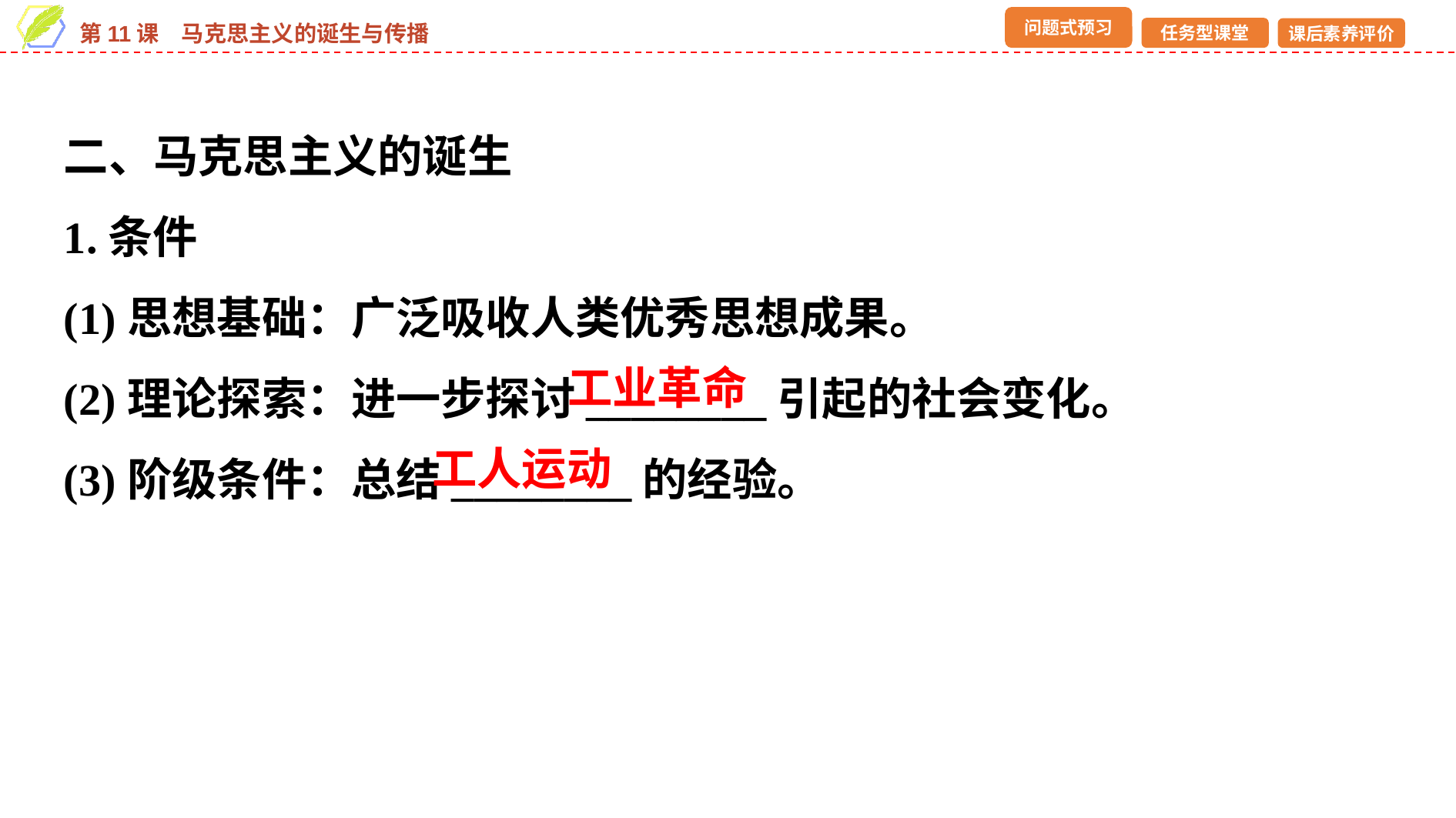

二、马克思主义的诞生
1.条件
(1)思想基础：广泛吸收人类优秀思想成果。
(2)理论探索：进一步探讨________引起的社会变化。
(3)阶级条件：总结________的经验。
工业革命
工人运动